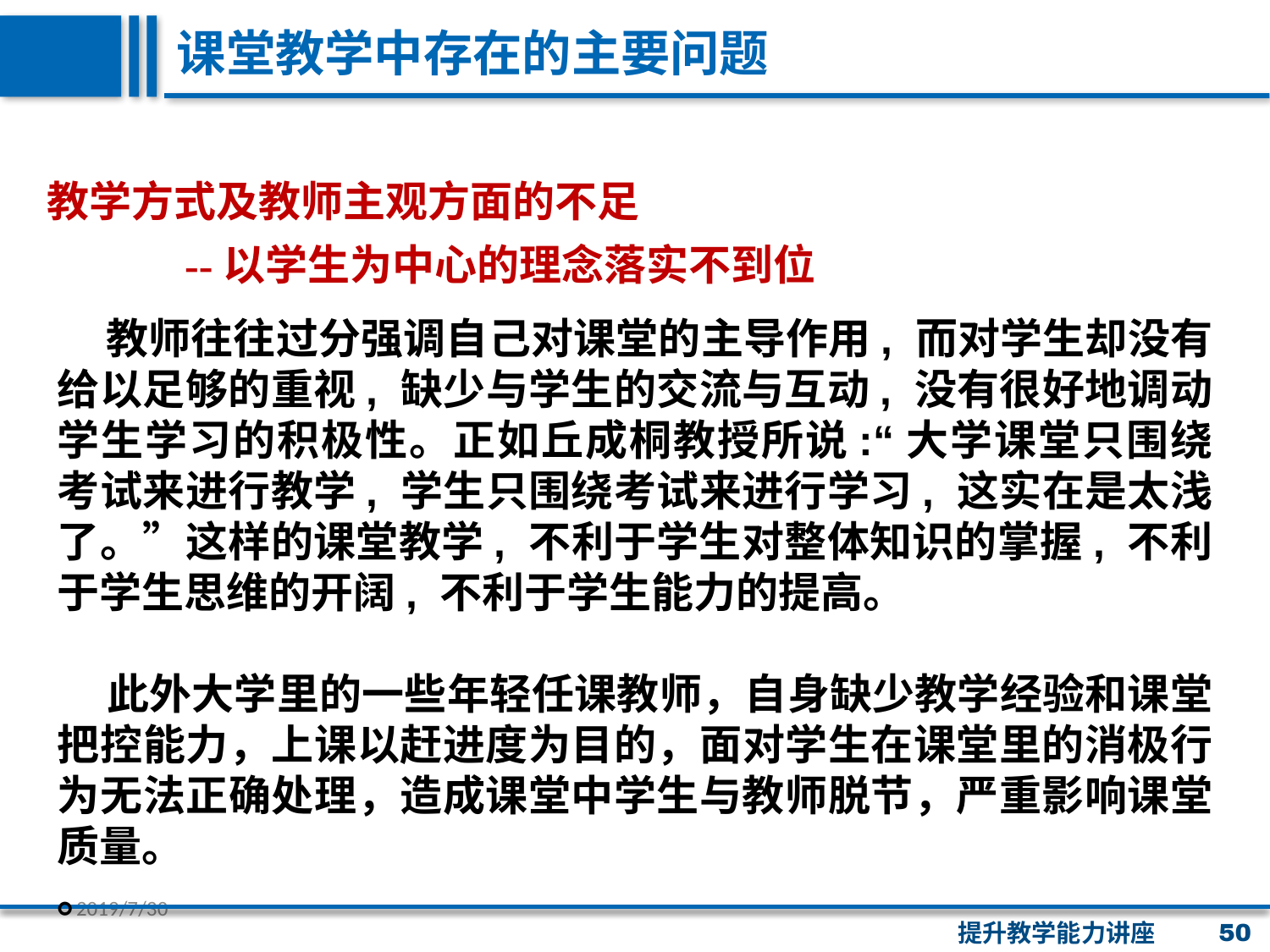

课堂教学中存在的主要问题
教学方式及教师主观方面的不足
             --以学生为中心的理念落实不到位
    教师往往过分强调自己对课堂的主导作用, 而对学生却没有给以足够的重视, 缺少与学生的交流与互动, 没有很好地调动学生学习的积极性。正如丘成桐教授所说:“大学课堂只围绕考试来进行教学, 学生只围绕考试来进行学习, 这实在是太浅了。”这样的课堂教学, 不利于学生对整体知识的掌握, 不利于学生思维的开阔, 不利于学生能力的提高。

    此外大学里的一些年轻任课教师，自身缺少教学经验和课堂把控能力，上课以赶进度为目的，面对学生在课堂里的消极行为无法正确处理，造成课堂中学生与教师脱节，严重影响课堂质量。
。
50